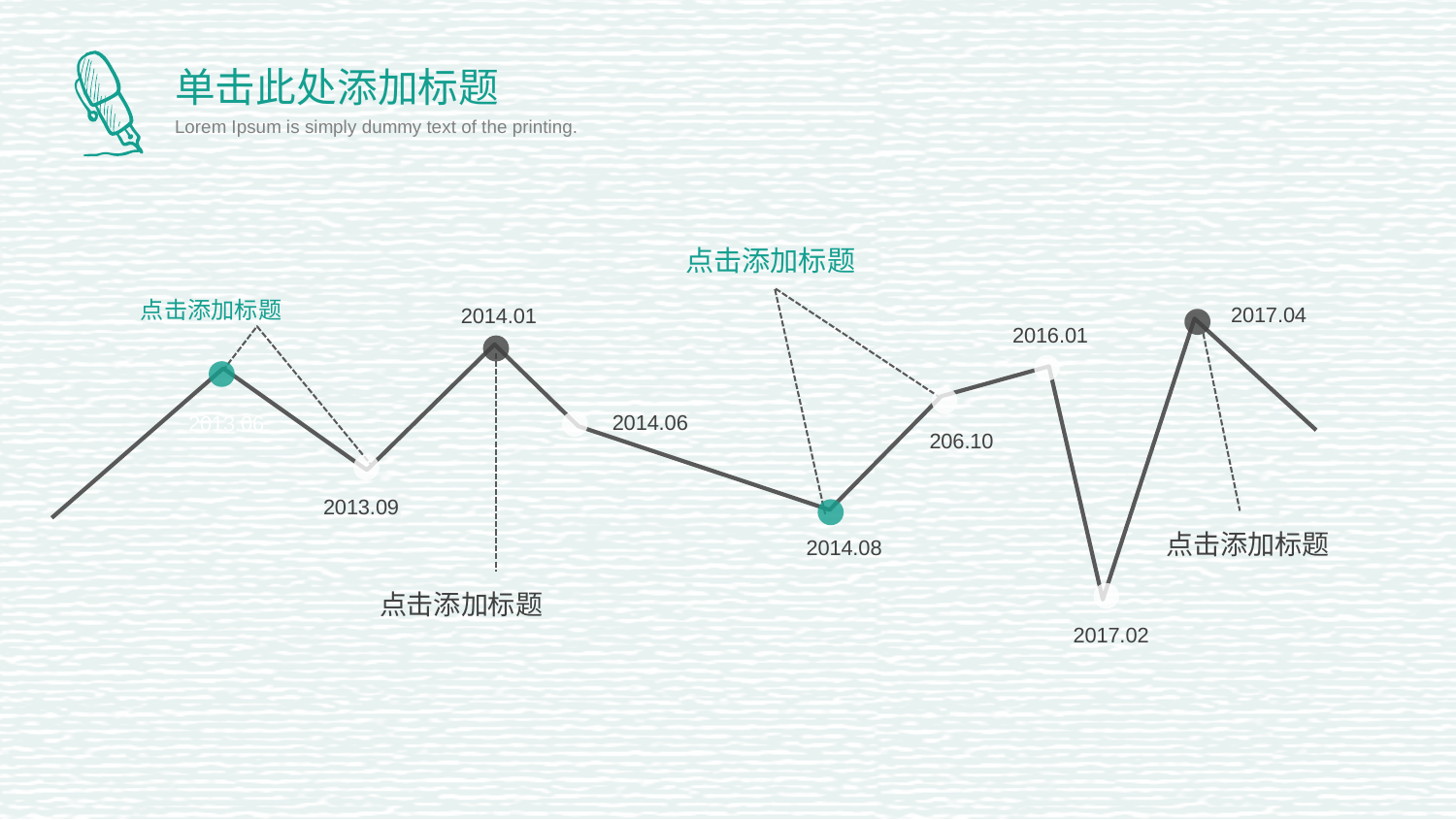

点击添加标题

点击添加标题

2017.04

2014.01

2016.01

点击添加标题

点击添加标题

2013.06

206.10
2014.06

2013.09

2014.08

2017.02